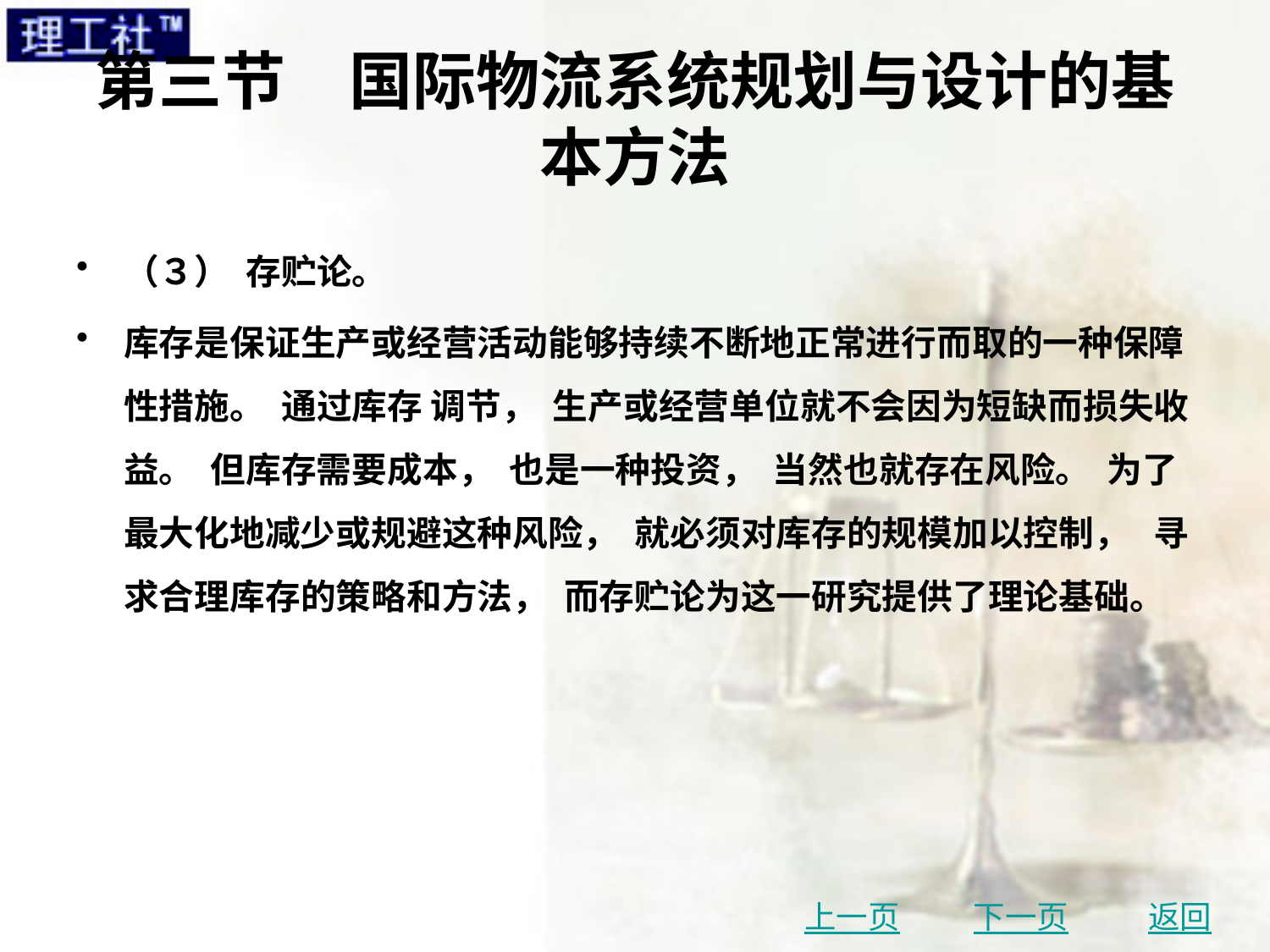

# 第三节　国际物流系统规划与设计的基本方法
（３）  存贮论。
库存是保证生产或经营活动能够持续不断地正常进行而取的一种保障性措施。  通过库存 调节，  生产或经营单位就不会因为短缺而损失收益。  但库存需要成本，  也是一种投资，  当然也就存在风险。  为了最大化地减少或规避这种风险，  就必须对库存的规模加以控制，   寻求合理库存的策略和方法，  而存贮论为这一研究提供了理论基础。
上一页
下一页
返回